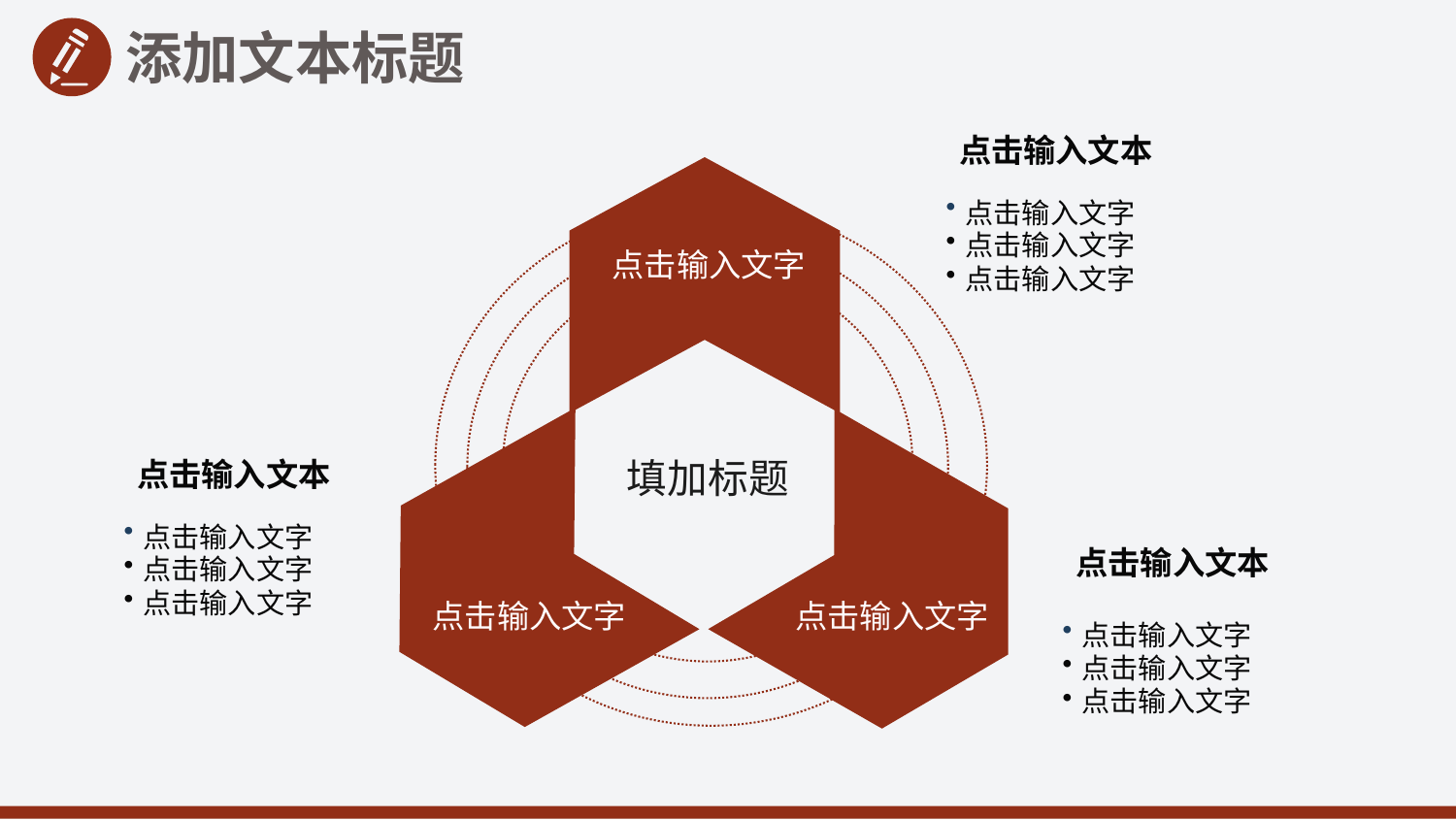

添加文本标题

 点击输入文本

点击输入文字
点击输入文字
点击输入文字

点击输入文字

 点击输入文本

点击输入文字
点击输入文字
点击输入文字
填加标题
 点击输入文本

点击输入文字
点击输入文字
点击输入文字
点击输入文字
点击输入文字